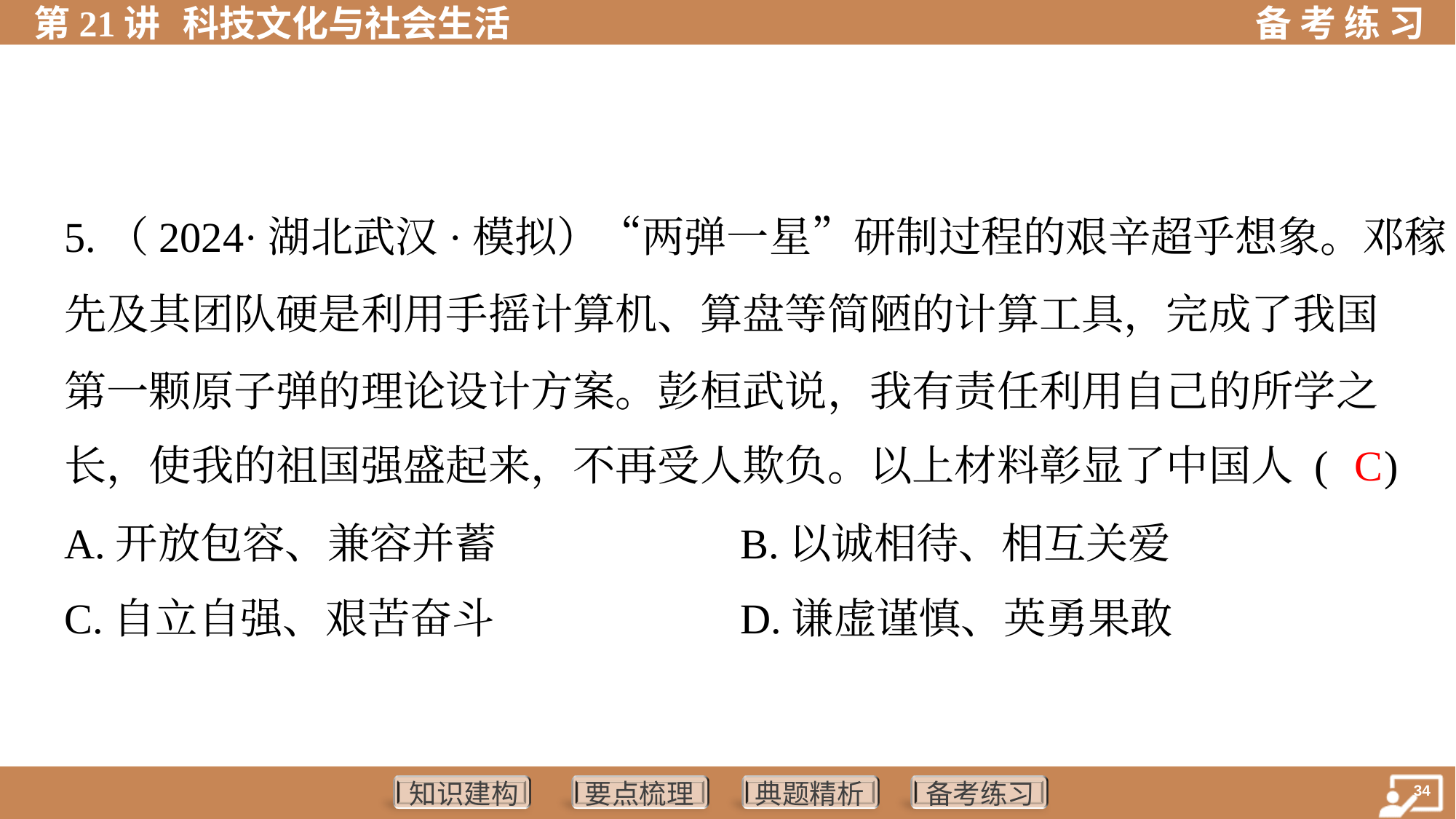

5.（2024·湖北武汉·模拟）“两弹一星”研制过程的艰辛超乎想象。邓稼
先及其团队硬是利用手摇计算机、算盘等简陋的计算工具，完成了我国
第一颗原子弹的理论设计方案。彭桓武说，我有责任利用自己的所学之
长，使我的祖国强盛起来，不再受人欺负。以上材料彰显了中国人 (     )
C
A.开放包容、兼容并蓄	B.以诚相待、相互关爱
C.自立自强、艰苦奋斗	D.谦虚谨慎、英勇果敢